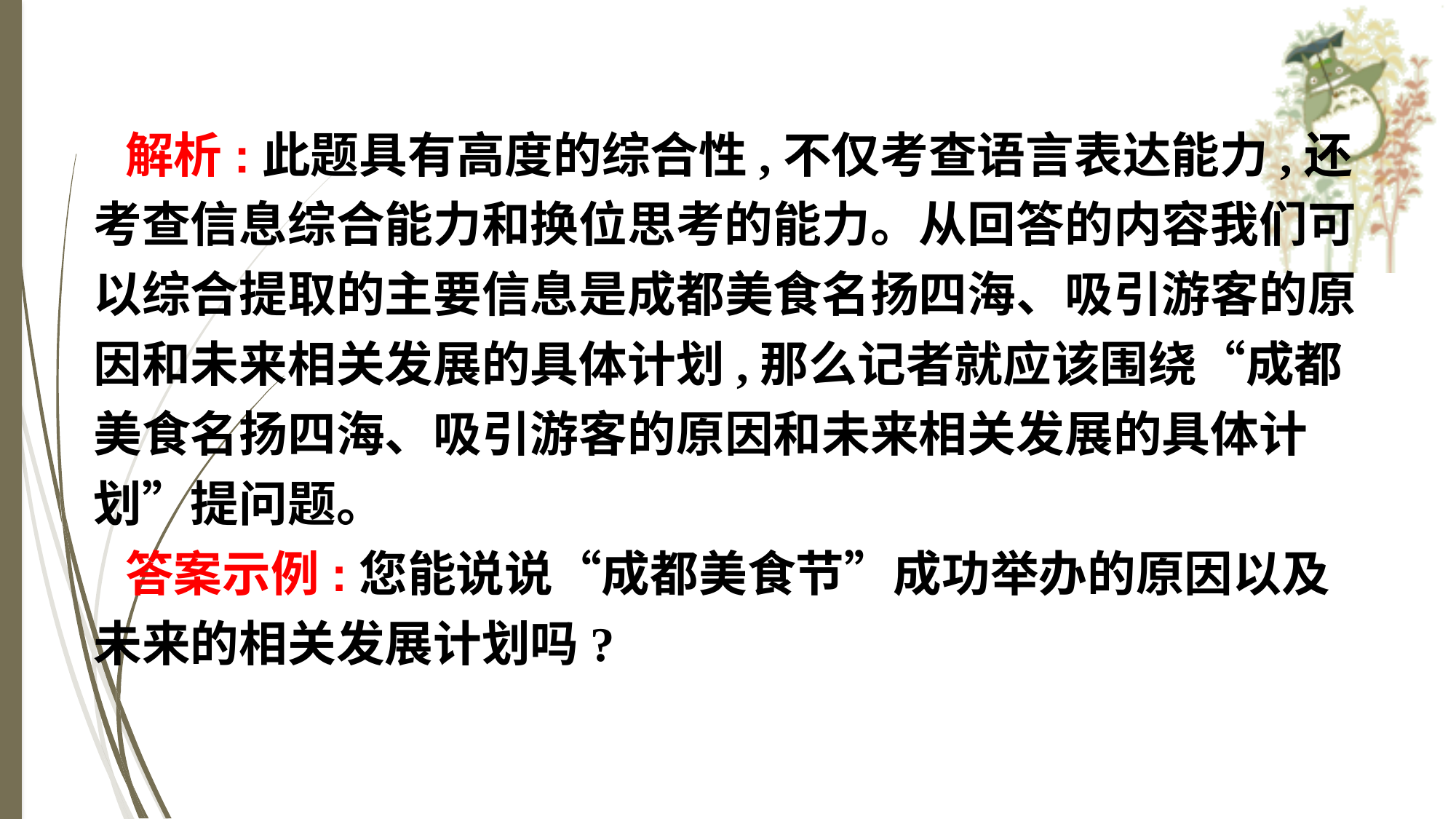

解析:此题具有高度的综合性,不仅考查语言表达能力,还考查信息综合能力和换位思考的能力。从回答的内容我们可以综合提取的主要信息是成都美食名扬四海、吸引游客的原因和未来相关发展的具体计划,那么记者就应该围绕“成都美食名扬四海、吸引游客的原因和未来相关发展的具体计划”提问题。
答案示例:您能说说“成都美食节”成功举办的原因以及未来的相关发展计划吗?